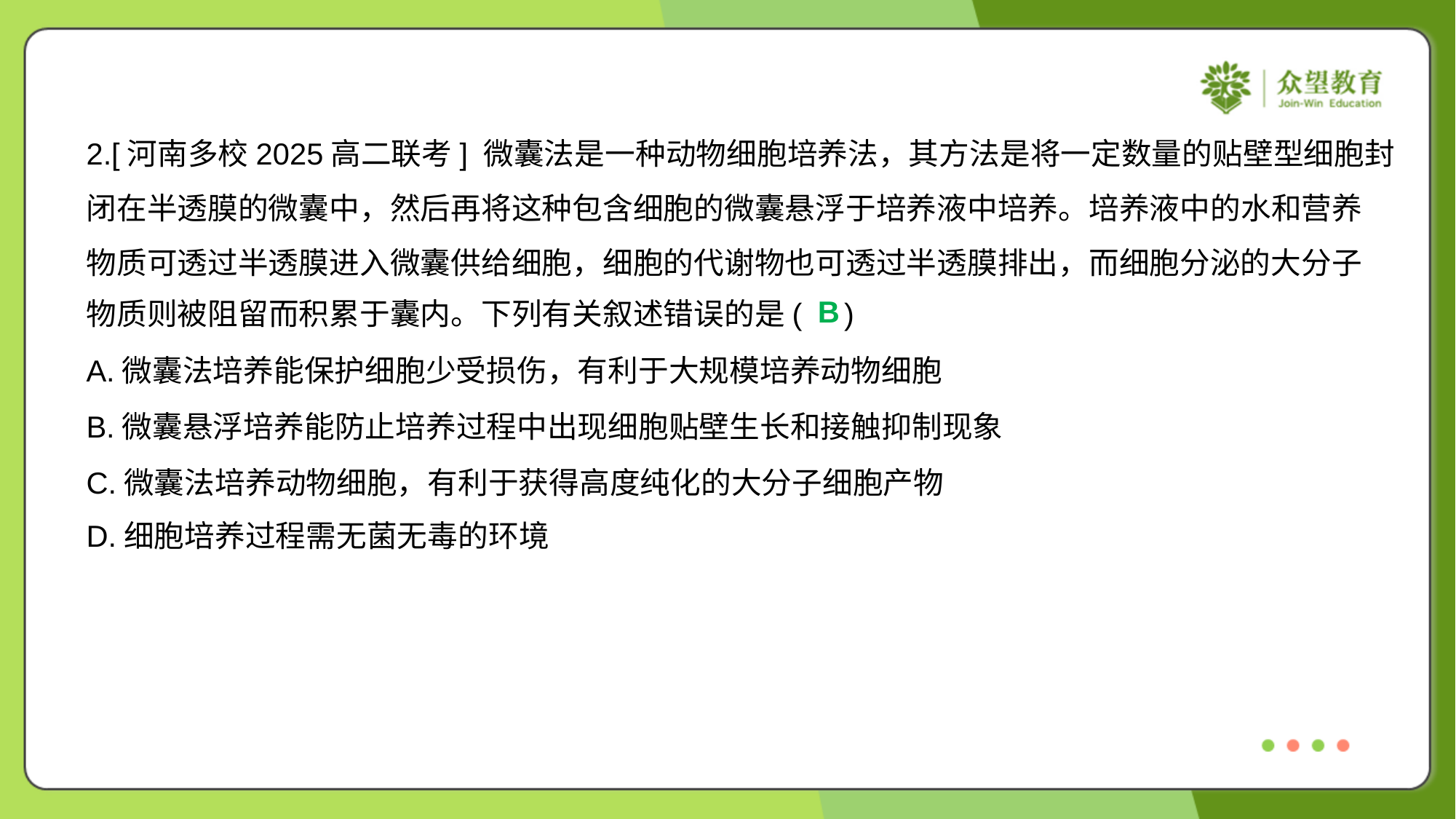

2.[河南多校2025高二联考] 微囊法是一种动物细胞培养法，其方法是将一定数量的贴壁型细胞封
闭在半透膜的微囊中，然后再将这种包含细胞的微囊悬浮于培养液中培养。培养液中的水和营养
物质可透过半透膜进入微囊供给细胞，细胞的代谢物也可透过半透膜排出，而细胞分泌的大分子
物质则被阻留而积累于囊内。下列有关叙述错误的是(     )
B
A.微囊法培养能保护细胞少受损伤，有利于大规模培养动物细胞
B.微囊悬浮培养能防止培养过程中出现细胞贴壁生长和接触抑制现象
C.微囊法培养动物细胞，有利于获得高度纯化的大分子细胞产物
D.细胞培养过程需无菌无毒的环境